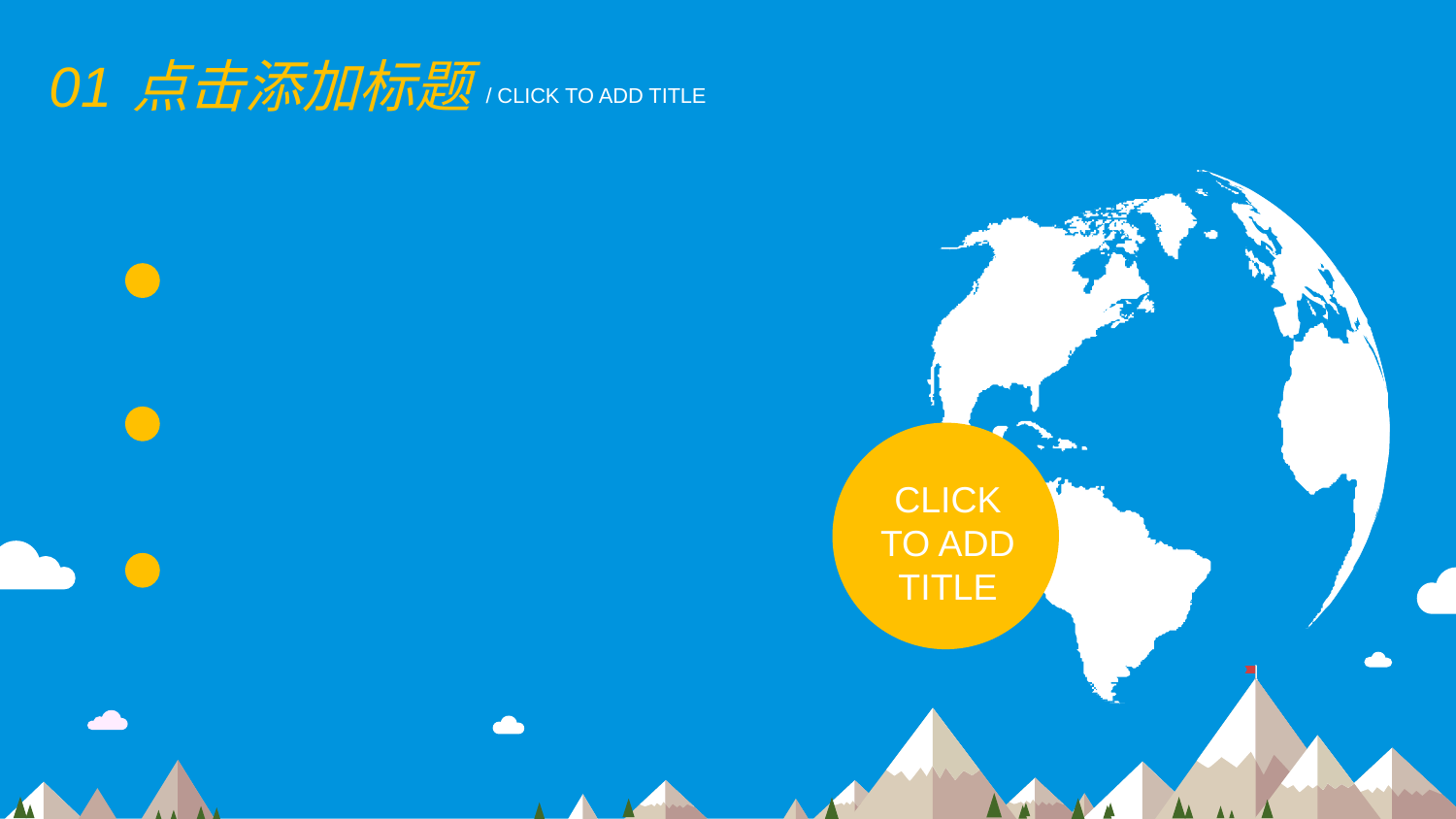

01
点击添加标题
/ CLICK TO ADD TITLE

CLICK TO ADD TITLE